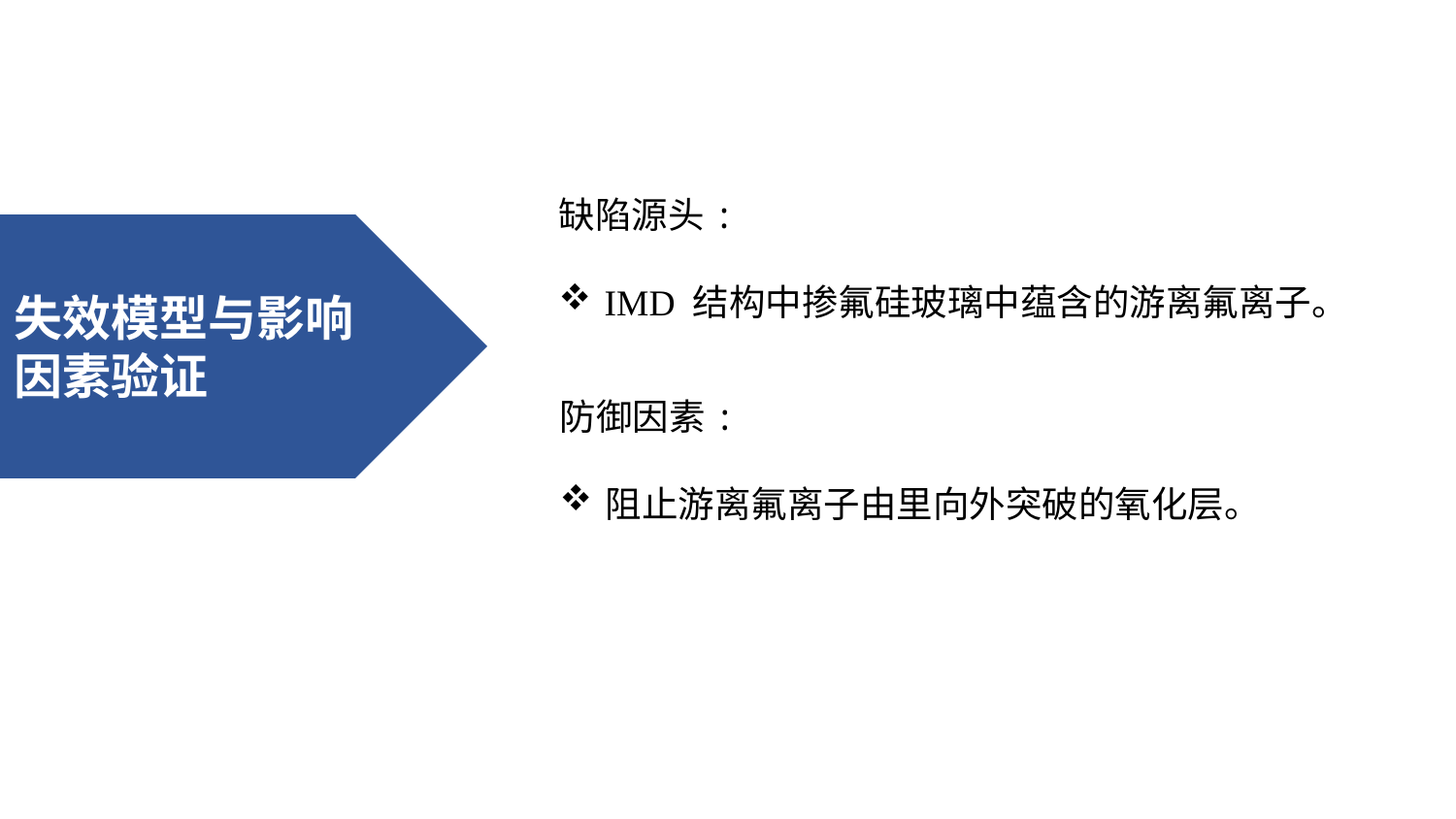

缺陷源头:

IMD 结构中掺氟硅玻璃中蕴含的游离氟离子。

失效模型与影响因素验证
防御因素:

阻止游离氟离子由里向外突破的氧化层。